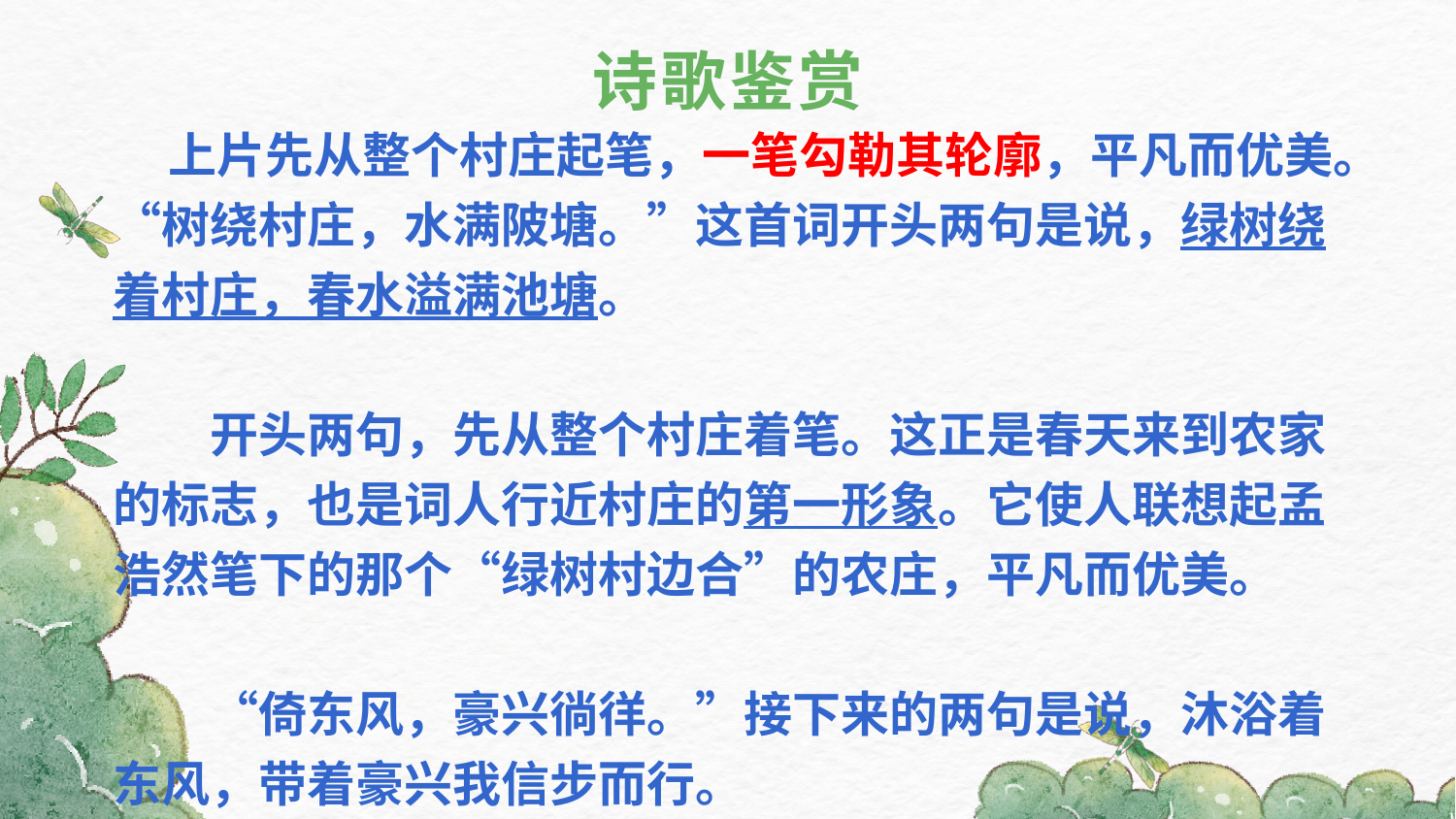

# 诗歌鉴赏
    上片先从整个村庄起笔，一笔勾勒其轮廓，平凡而优美。“树绕村庄，水满陂塘。”这首词开头两句是说，绿树绕着村庄，春水溢满池塘。

　　开头两句，先从整个村庄着笔。这正是春天来到农家的标志，也是词人行近村庄的第一形象。它使人联想起孟浩然笔下的那个“绿树村边合”的农庄，平凡而优美。

　　“倚东风，豪兴徜徉。”接下来的两句是说，沐浴着东风，带着豪兴我信步而行。